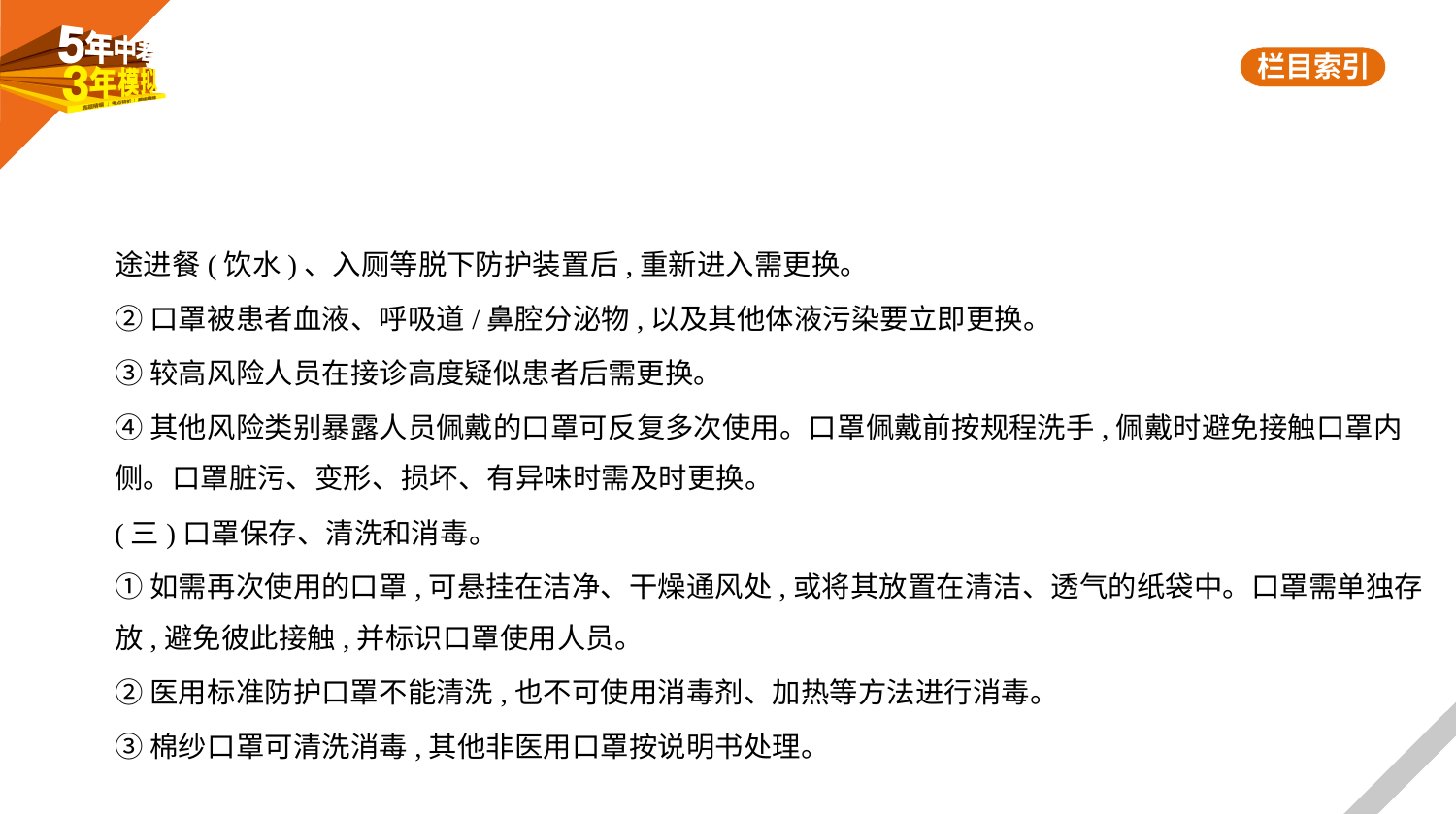

途进餐(饮水)、入厕等脱下防护装置后,重新进入需更换。
②口罩被患者血液、呼吸道/鼻腔分泌物,以及其他体液污染要立即更换。
③较高风险人员在接诊高度疑似患者后需更换。
④其他风险类别暴露人员佩戴的口罩可反复多次使用。口罩佩戴前按规程洗手,佩戴时避免接触口罩内
侧。口罩脏污、变形、损坏、有异味时需及时更换。
(三)口罩保存、清洗和消毒。
①如需再次使用的口罩,可悬挂在洁净、干燥通风处,或将其放置在清洁、透气的纸袋中。口罩需单独存
放,避免彼此接触,并标识口罩使用人员。
②医用标准防护口罩不能清洗,也不可使用消毒剂、加热等方法进行消毒。
③棉纱口罩可清洗消毒,其他非医用口罩按说明书处理。